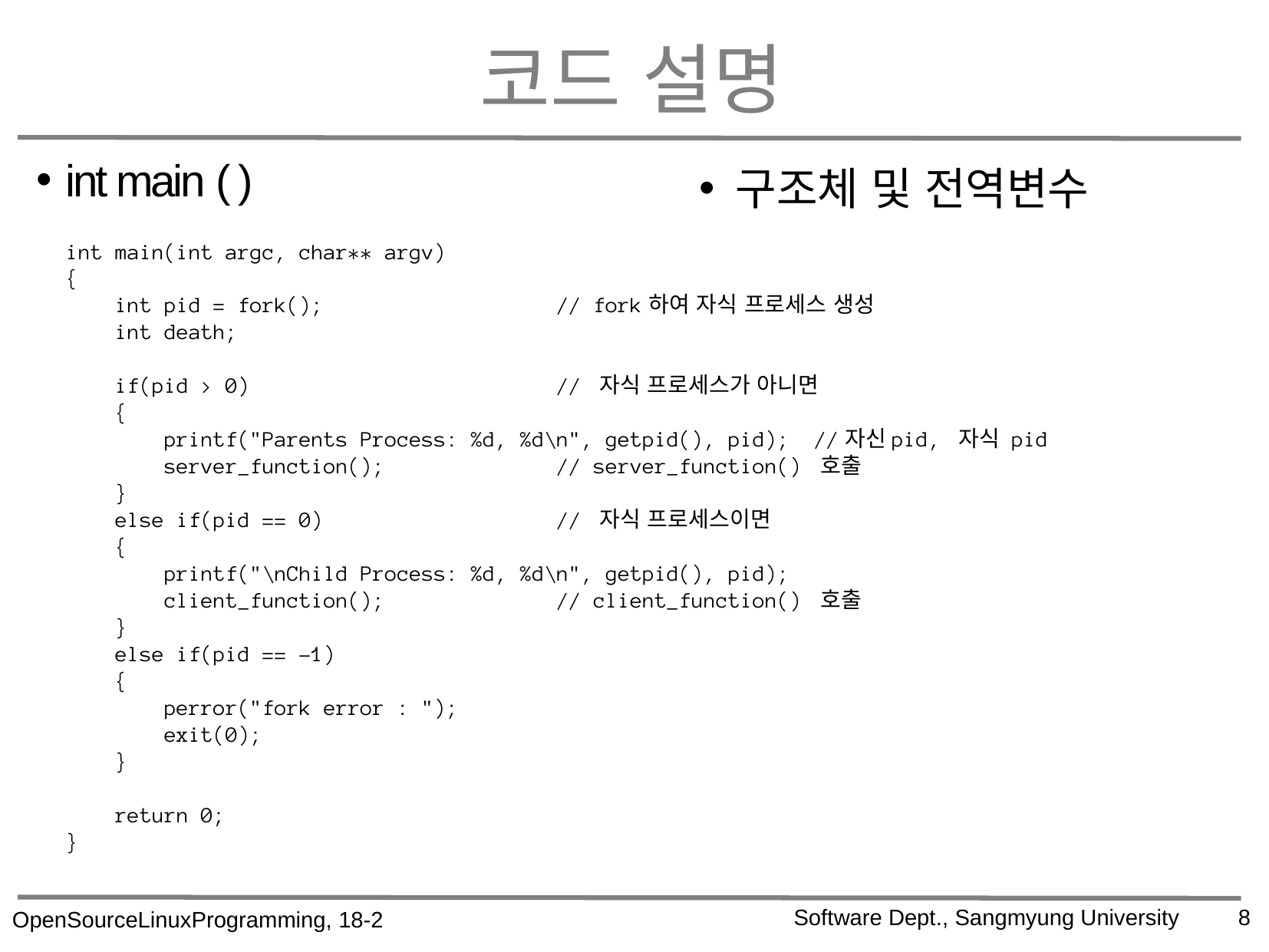

# 코드 설명
구조체 및 전역변수
int main ( )

int main(int argc, char** argv)
{
    int pid = fork();                   // fork하여 자식 프로세스 생성
    int death;

    if(pid > 0)                         // 자식 프로세스가 아니면
    {
        printf("Parents Process: %d, %d\n", getpid(), pid);  //자신pid, 자식 pid
        server_function();              // server_function() 호출
    }
    else if(pid == 0)                   // 자식 프로세스이면
    {
        printf("\nChild Process: %d, %d\n", getpid(), pid);
        client_function();              // client_function() 호출
    }
    else if(pid == -1)
    {
        perror("fork error : ");
        exit(0);
    }

    return 0;
}